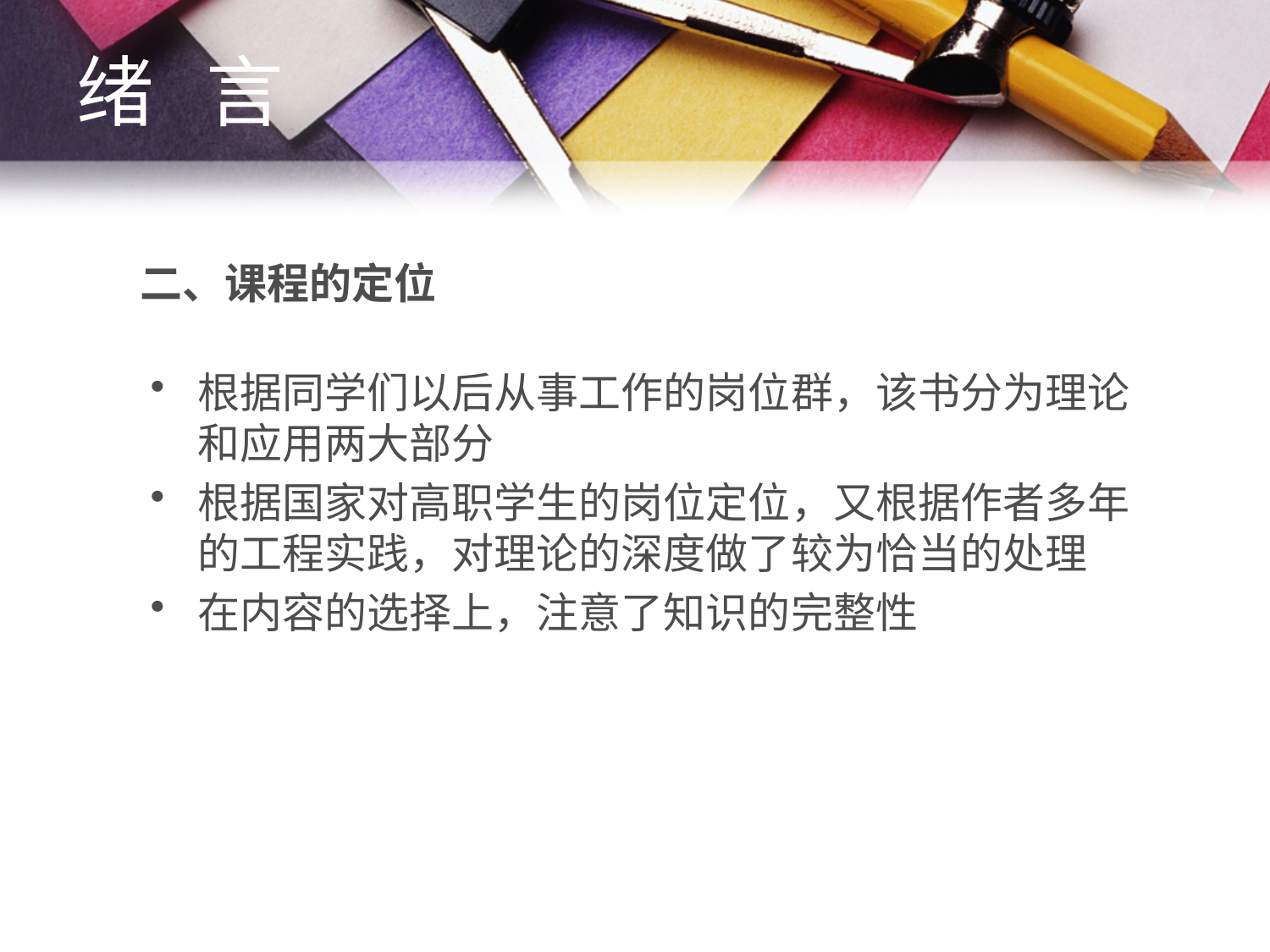

绪   言
# 二、课程的定位
根据同学们以后从事工作的岗位群，该书分为理论和应用两大部分
根据国家对高职学生的岗位定位，又根据作者多年的工程实践，对理论的深度做了较为恰当的处理
在内容的选择上，注意了知识的完整性